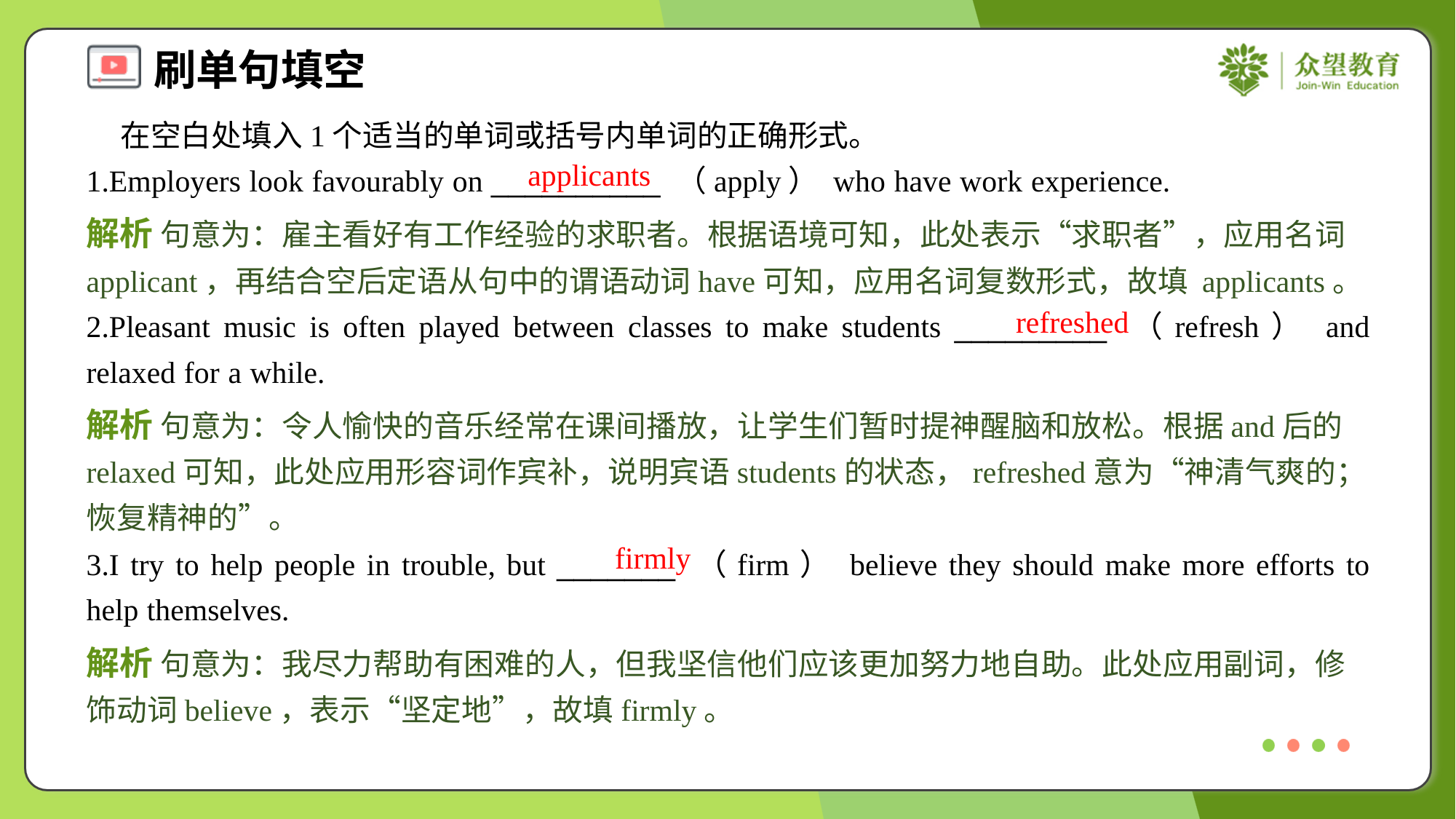

在空白处填入1个适当的单词或括号内单词的正确形式。
1.Employers look favourably on __________ （apply） who have work experience.
applicants
解析 句意为：雇主看好有工作经验的求职者。根据语境可知，此处表示“求职者”，应用名词applicant，再结合空后定语从句中的谓语动词have可知，应用名词复数形式，故填 applicants。
refreshed
2.Pleasant music is often played between classes to make students _________ （refresh） and relaxed for a while.
解析 句意为：令人愉快的音乐经常在课间播放，让学生们暂时提神醒脑和放松。根据and后的relaxed可知，此处应用形容词作宾补，说明宾语students的状态，refreshed意为“神清气爽的；恢复精神的”。
firmly
3.I try to help people in trouble, but _______ （firm） believe they should make more efforts to help themselves.
解析 句意为：我尽力帮助有困难的人，但我坚信他们应该更加努力地自助。此处应用副词，修饰动词believe，表示“坚定地”，故填firmly。